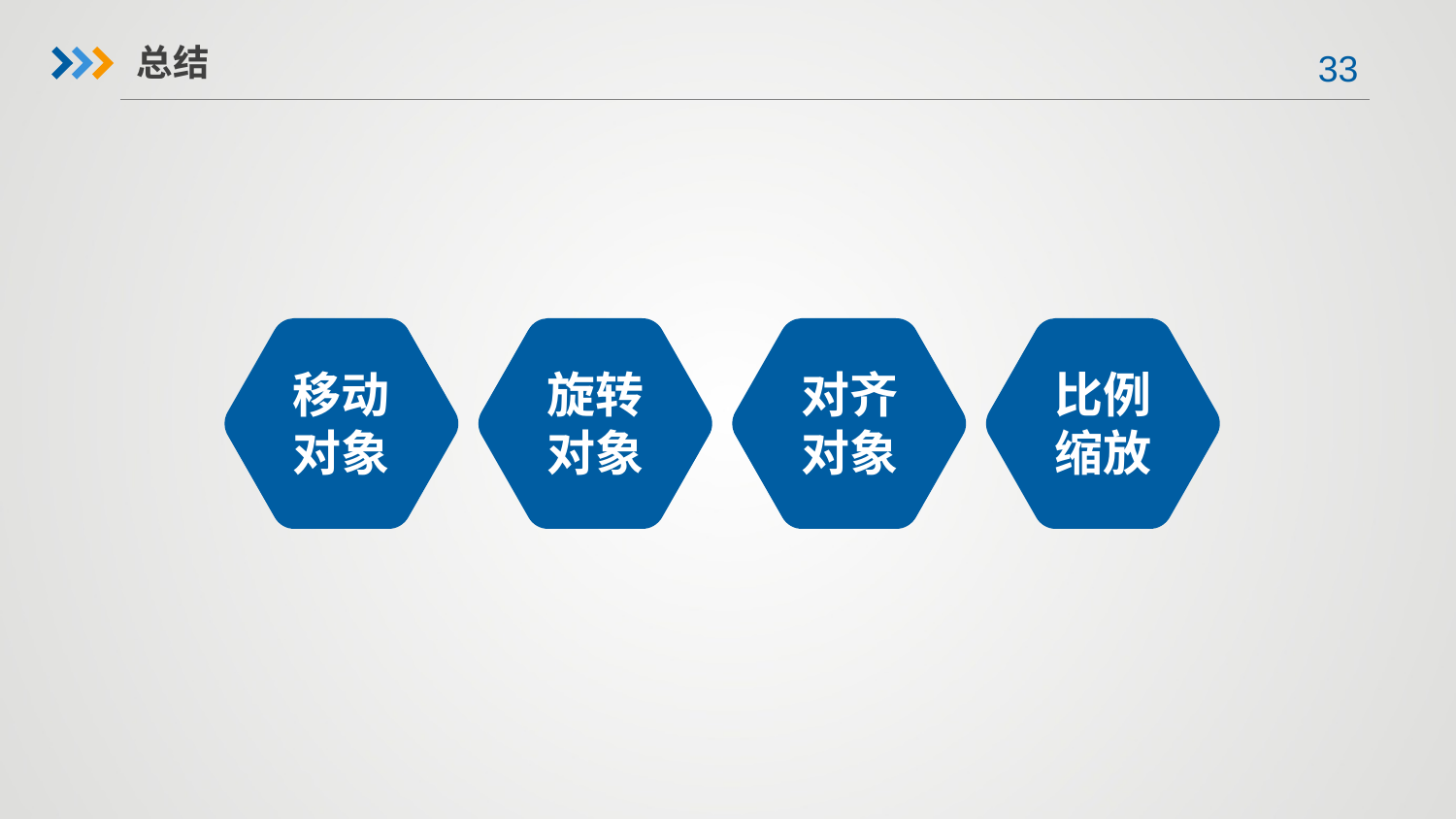

总结

旋转
对象
移动
对象
对齐
对象
比例
缩放